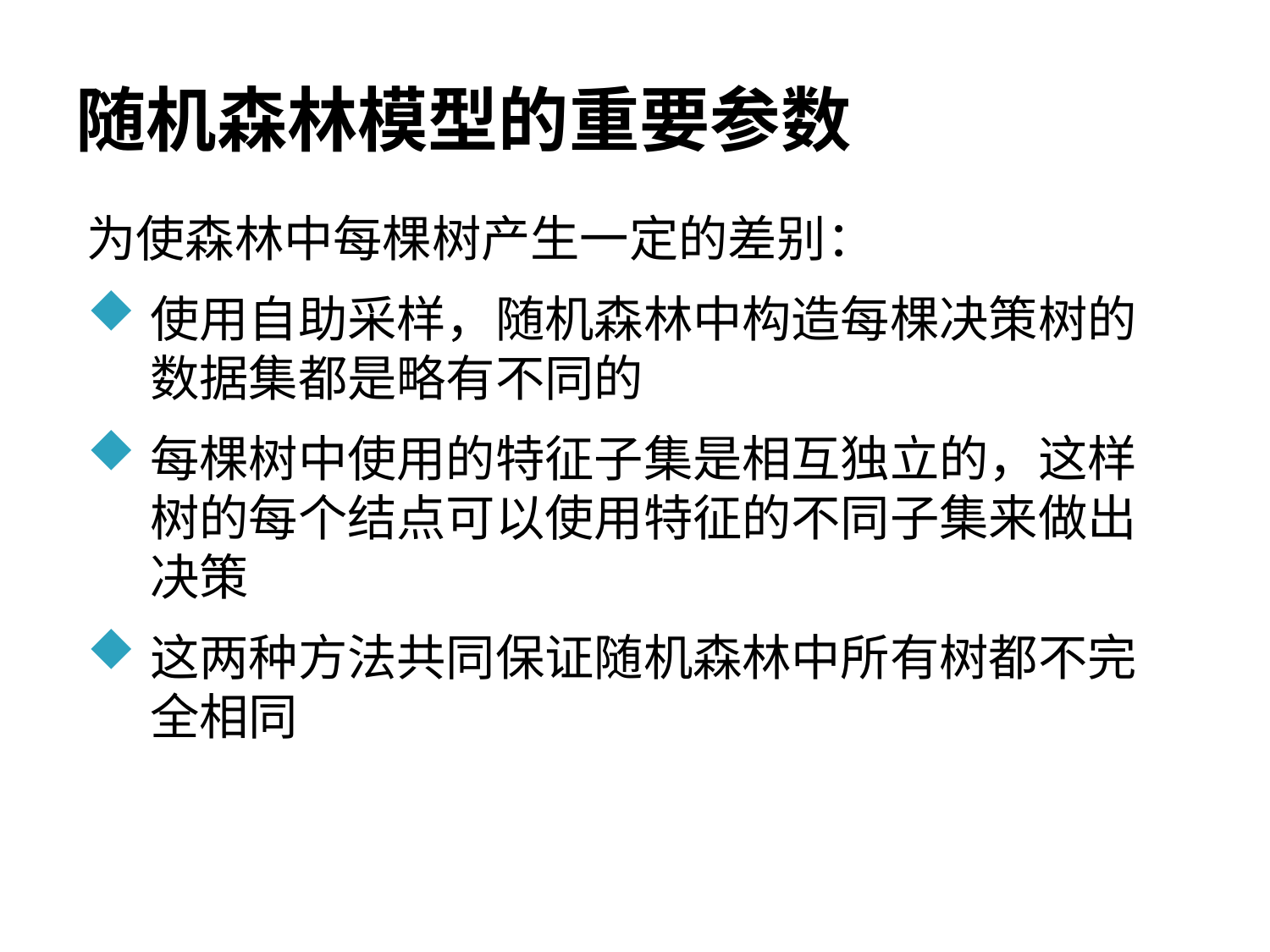

# 随机森林模型的重要参数
为使森林中每棵树产生一定的差别：
使用自助采样，随机森林中构造每棵决策树的数据集都是略有不同的
每棵树中使用的特征子集是相互独立的，这样树的每个结点可以使用特征的不同子集来做出决策
这两种方法共同保证随机森林中所有树都不完全相同